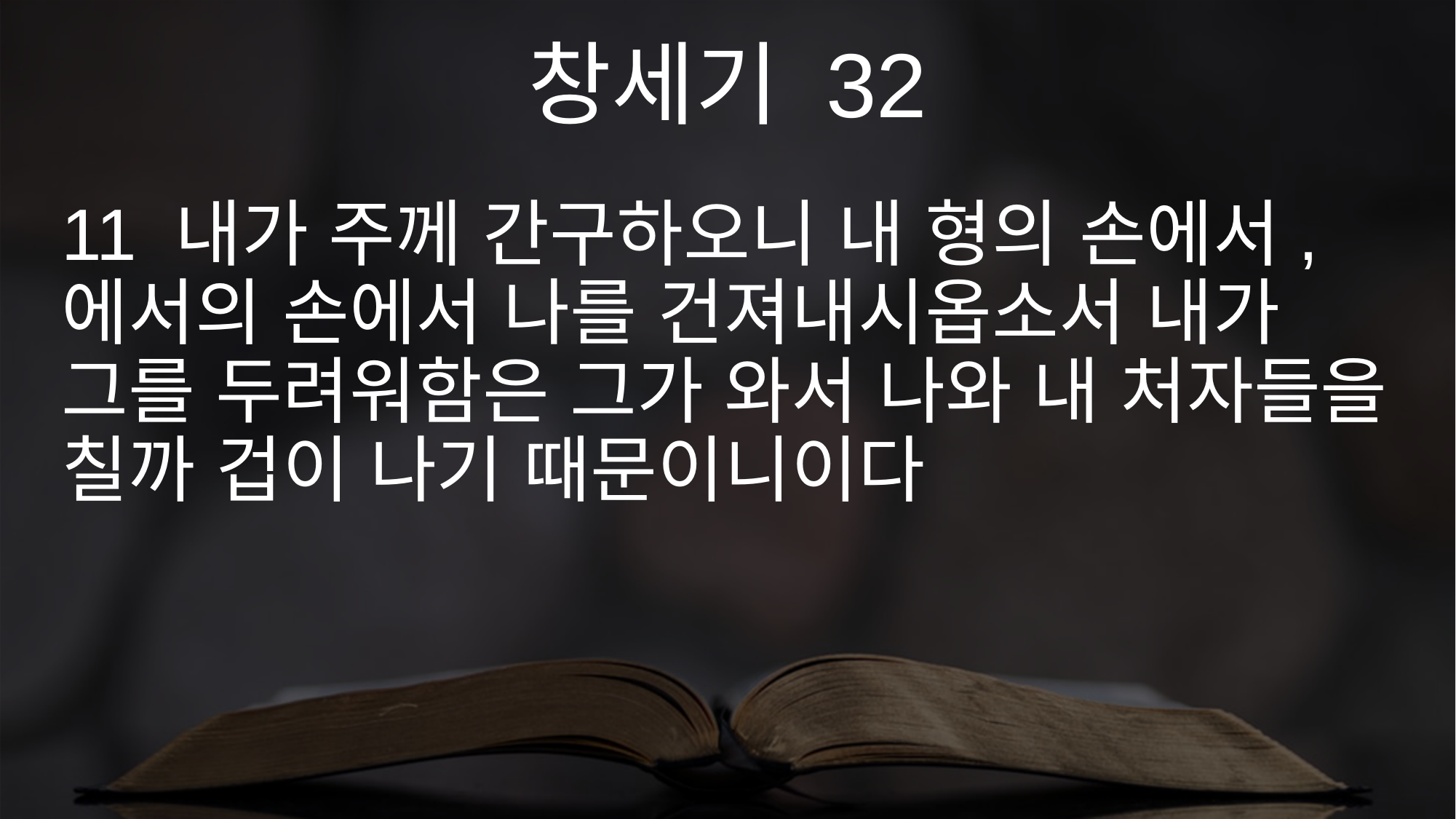

창세기 32
11 내가 주께 간구하오니 내 형의 손에서, 에서의 손에서 나를 건져내시옵소서 내가 그를 두려워함은 그가 와서 나와 내 처자들을 칠까 겁이 나기 때문이니이다